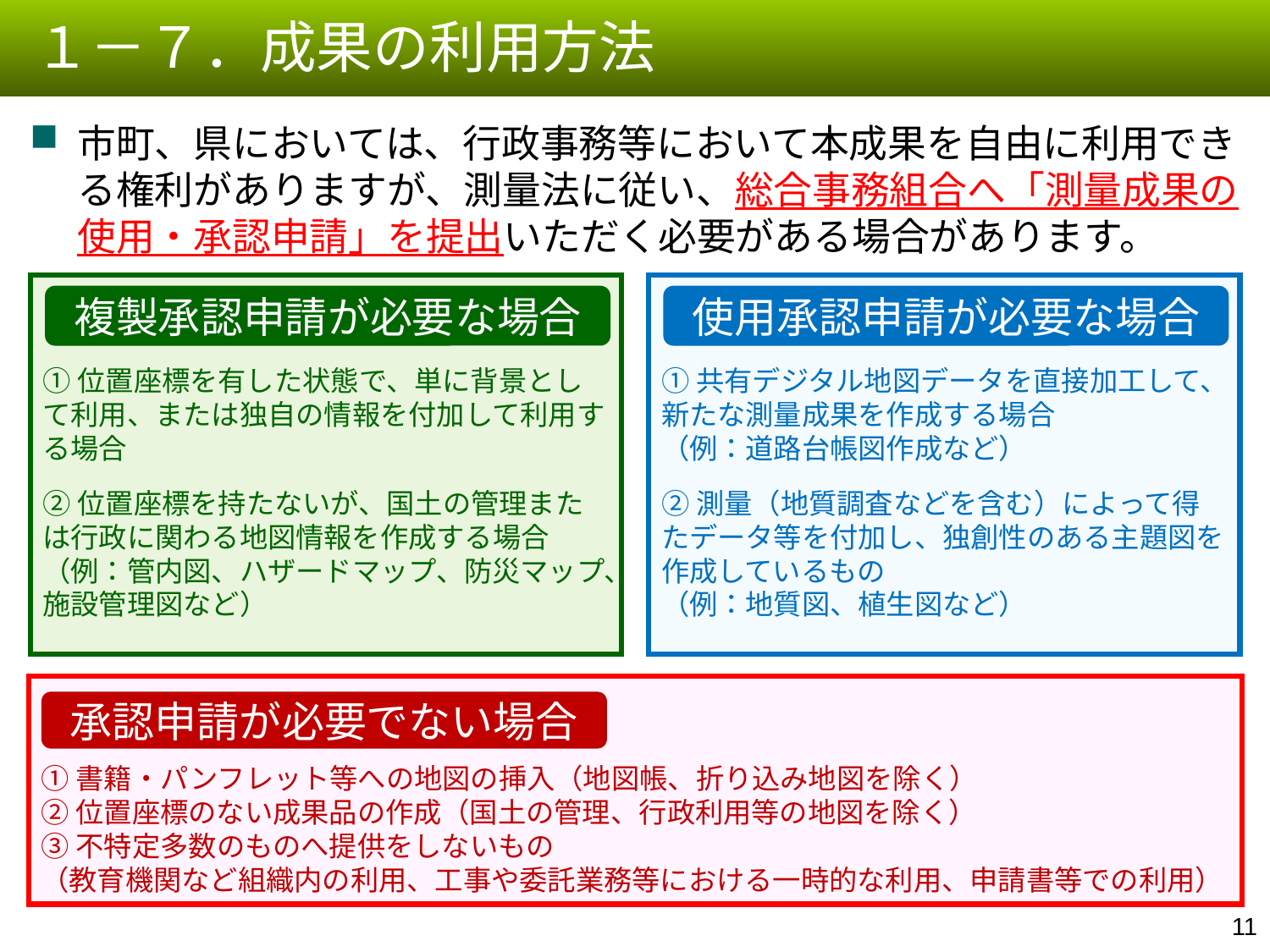

１－７．成果の利用方法
市町、県においては、行政事務等において本成果を自由に利用できる権利がありますが、測量法に従い、総合事務組合へ「測量成果の使用・承認申請」を提出いただく必要がある場合があります。

①位置座標を有した状態で、単に背景として利用、または独自の情報を付加して利用する場合

②位置座標を持たないが、国土の管理または行政に関わる地図情報を作成する場合
（例：管内図、ハザードマップ、防災マップ、施設管理図など）

①共有デジタル地図データを直接加工して、新たな測量成果を作成する場合
（例：道路台帳図作成など）

②測量（地質調査などを含む）によって得たデータ等を付加し、独創性のある主題図を作成しているもの
（例：地質図、植生図など）

複製承認申請が必要な場合
使用承認申請が必要な場合

①書籍・パンフレット等への地図の挿入（地図帳、折り込み地図を除く）
②位置座標のない成果品の作成（国土の管理、行政利用等の地図を除く）
③不特定多数のものへ提供をしないもの
（教育機関など組織内の利用、工事や委託業務等における一時的な利用、申請書等での利用）
承認申請が必要でない場合
11